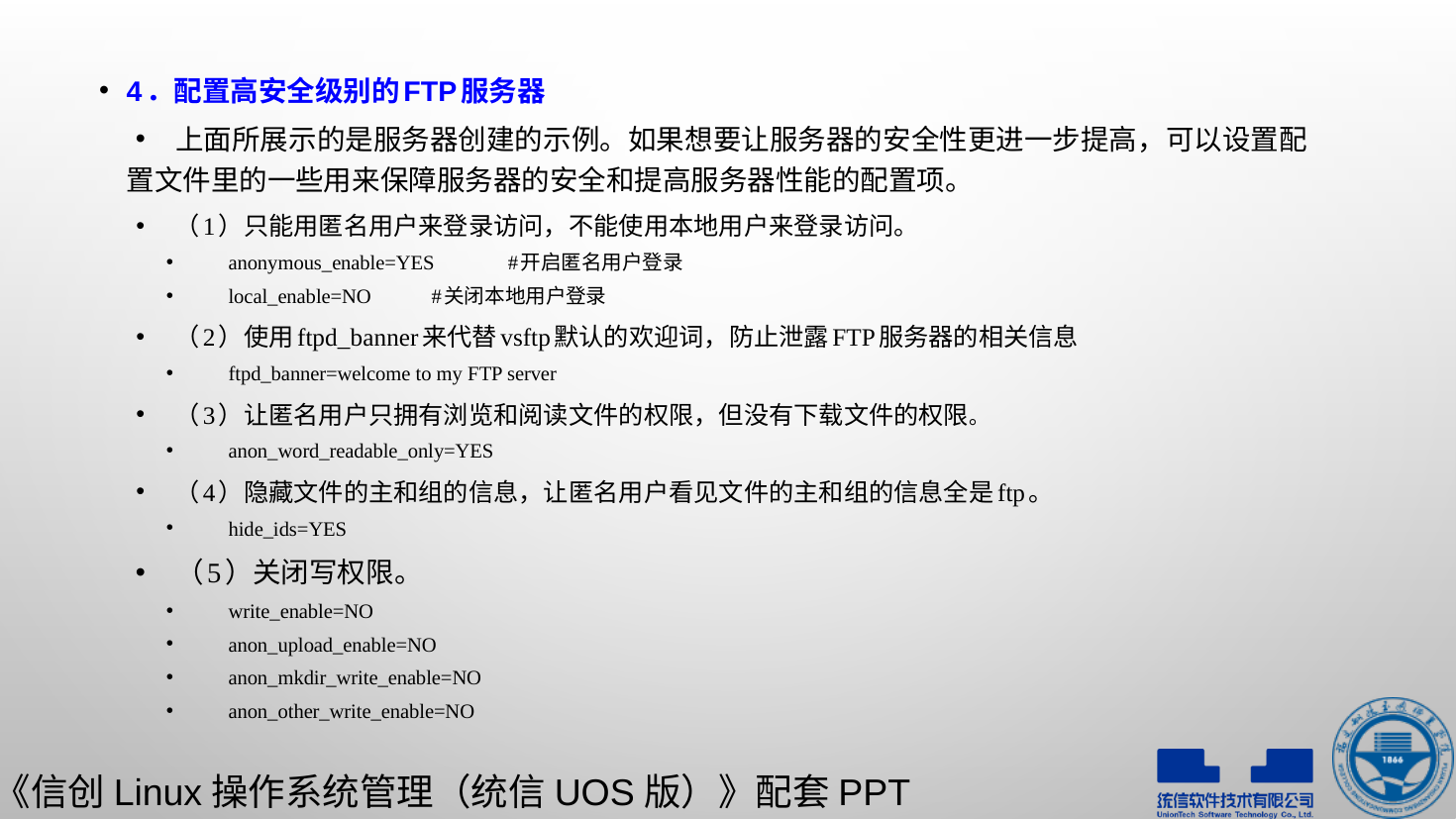

4．配置高安全级别的FTP服务器
上面所展示的是服务器创建的示例。如果想要让服务器的安全性更进一步提高，可以设置配置文件里的一些用来保障服务器的安全和提高服务器性能的配置项。
（1）只能用匿名用户来登录访问，不能使用本地用户来登录访问。
anonymous_enable=YES				#开启匿名用户登录
local_enable=NO				 #关闭本地用户登录
（2）使用ftpd_banner来代替vsftp默认的欢迎词，防止泄露FTP服务器的相关信息
ftpd_banner=welcome to my FTP server
（3）让匿名用户只拥有浏览和阅读文件的权限，但没有下载文件的权限。
anon_word_readable_only=YES
（4）隐藏文件的主和组的信息，让匿名用户看见文件的主和组的信息全是ftp。
hide_ids=YES
（5）关闭写权限。
write_enable=NO
anon_upload_enable=NO
anon_mkdir_write_enable=NO
anon_other_write_enable=NO